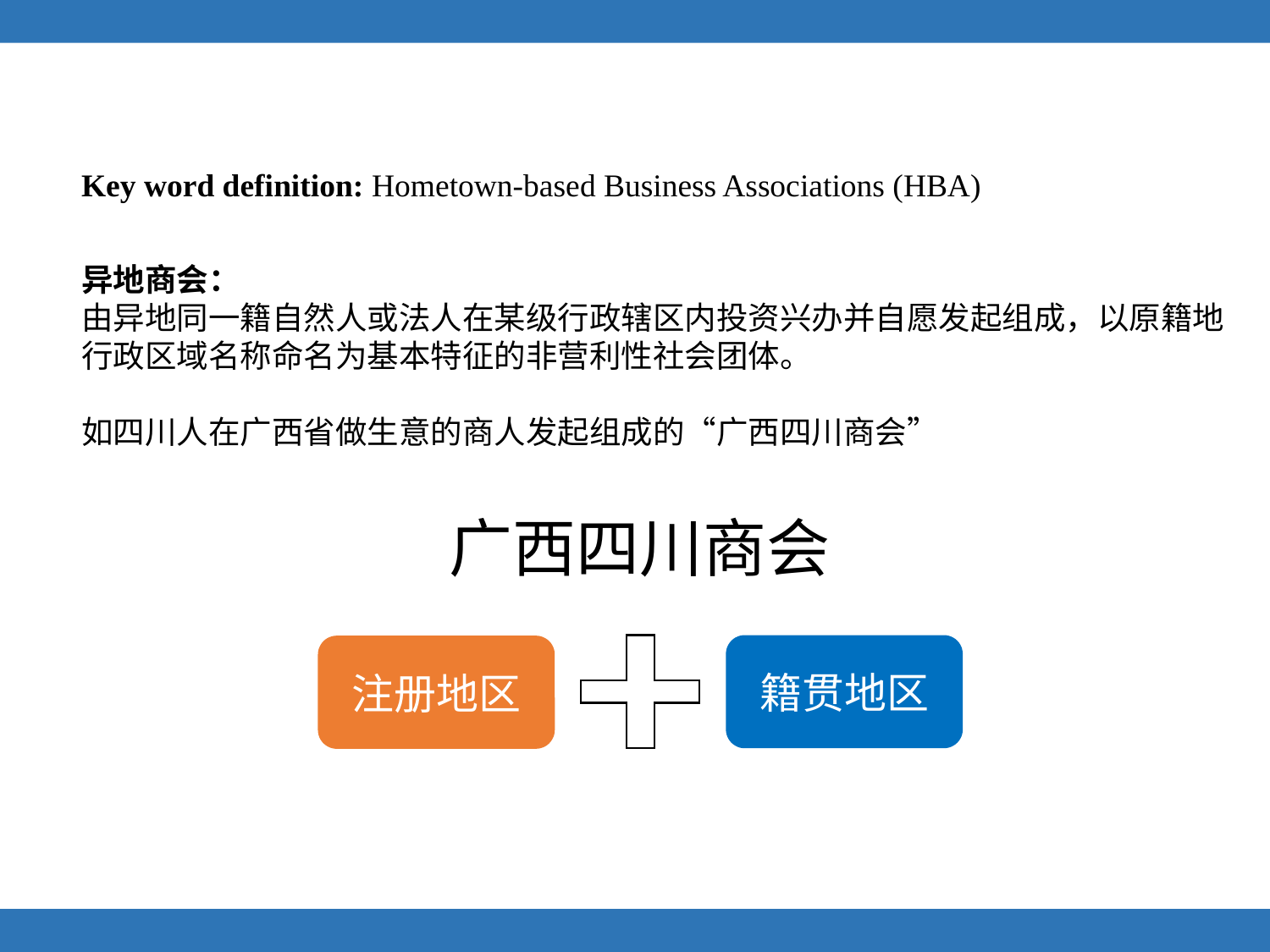

Key word definition: Hometown-based Business Associations (HBA)
异地商会：
由异地同一籍自然人或法人在某级行政辖区内投资兴办并自愿发起组成，以原籍地行政区域名称命名为基本特征的非营利性社会团体。

如四川人在广西省做生意的商人发起组成的“广西四川商会”
广西四川商会

籍贯地区
注册地区